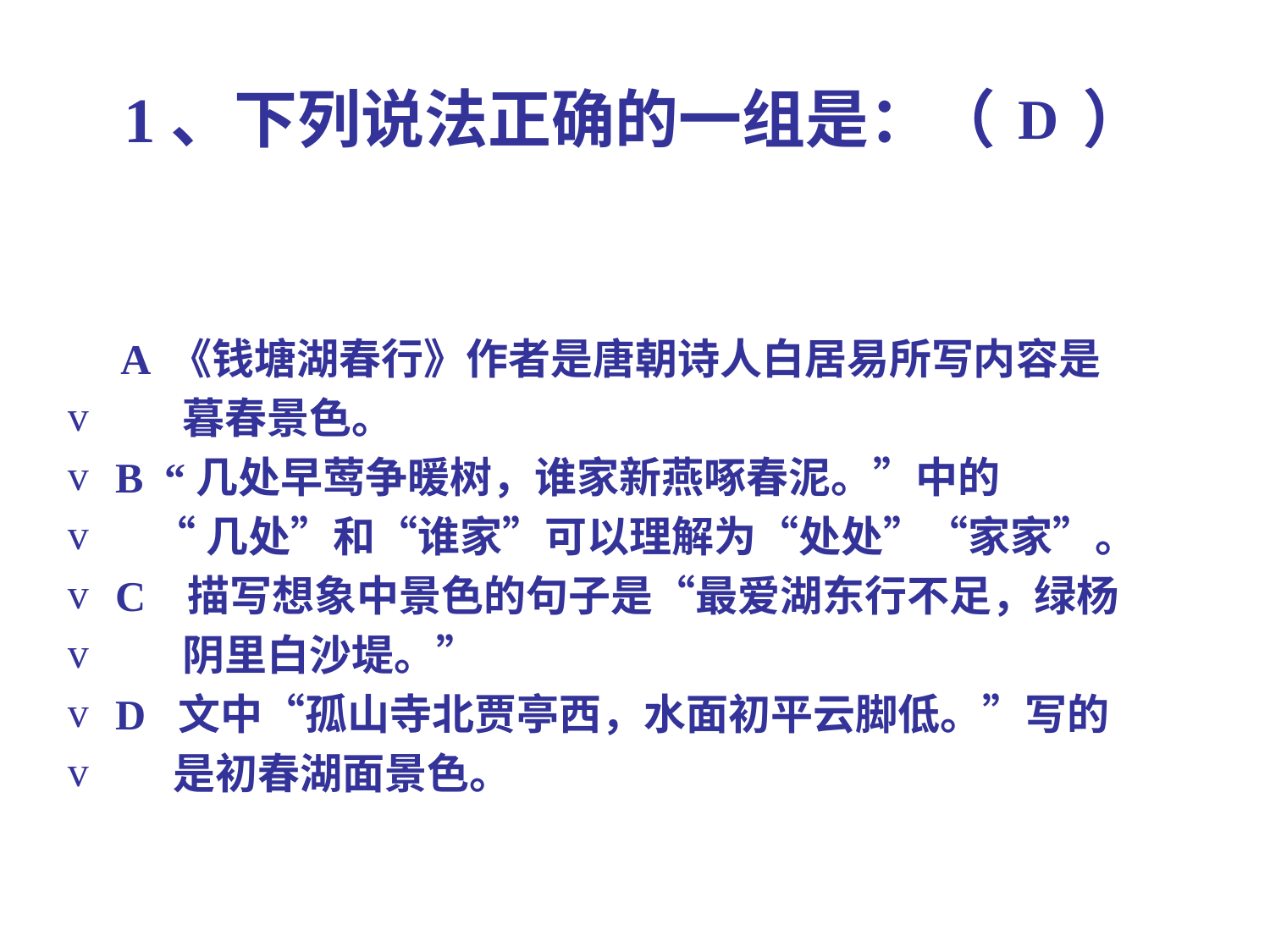

# 1、下列说法正确的一组是：（      ）
D
     A 《钱塘湖春行》作者是唐朝诗人白居易所写内容是
      暮春景色。
B  “几处早莺争暖树，谁家新燕啄春泥。”中的
    “几处”和“谁家”可以理解为“处处”“家家”。
C   描写想象中景色的句子是“最爱湖东行不足，绿杨
      阴里白沙堤。”
D  文中“孤山寺北贾亭西，水面初平云脚低。”写的
     是初春湖面景色。